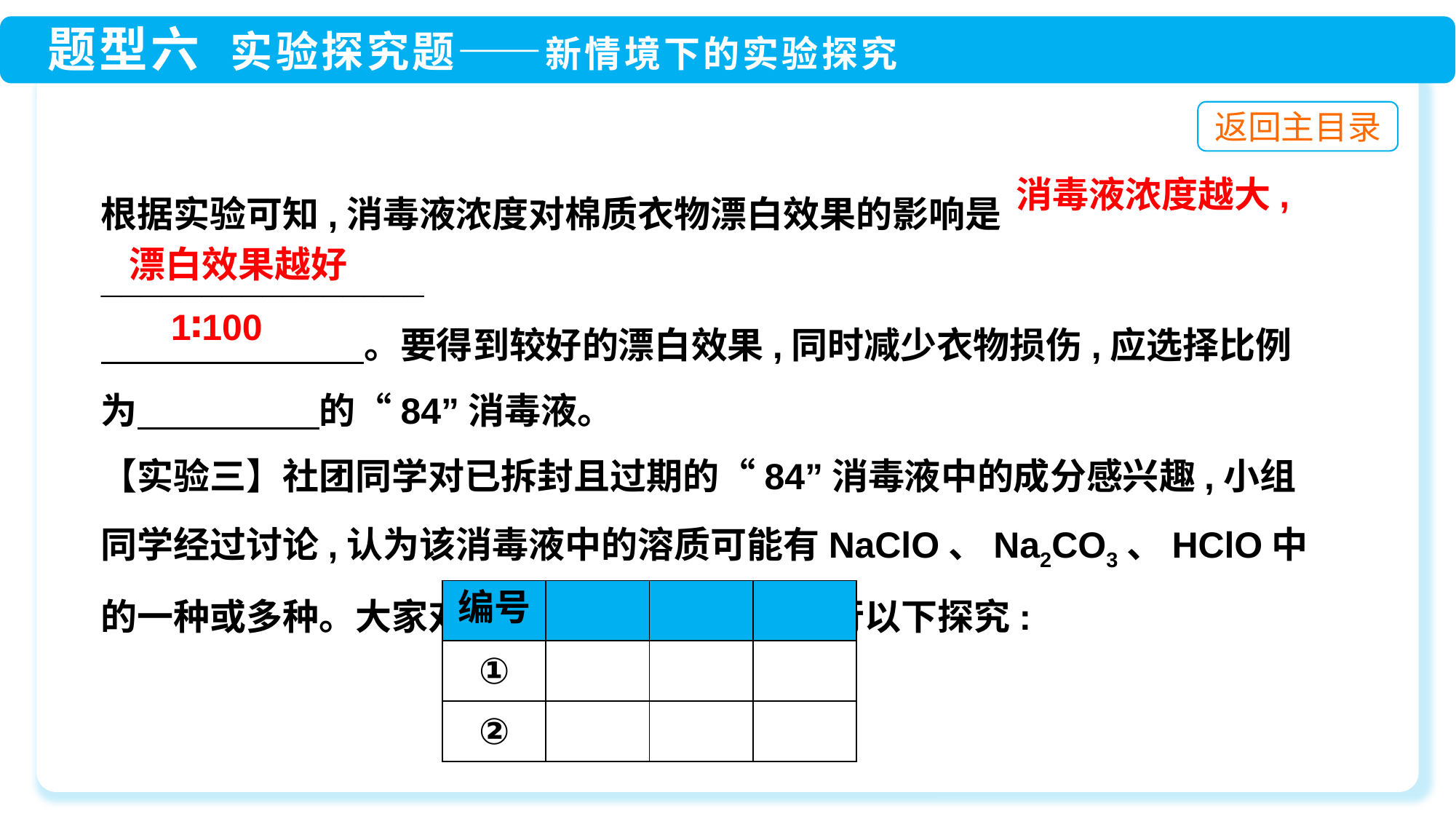

根据实验可知,消毒液浓度对棉质衣物漂白效果的影响是________________
　　　　　　　 。要得到较好的漂白效果,同时减少衣物损伤,应选择比例
为　　　　　的“84”消毒液。
【实验三】社团同学对已拆封且过期的“84”消毒液中的成分感兴趣,小组
同学经过讨论,认为该消毒液中的溶质可能有NaClO、Na2CO3、HClO中的一种或多种。大家对可能存在的溶质继续进行以下探究:
消毒液浓度越大,
漂白效果越好
1∶100
| 编号 |  |  |  |
| --- | --- | --- | --- |
| ① |  |  |  |
| ② |  |  |  |